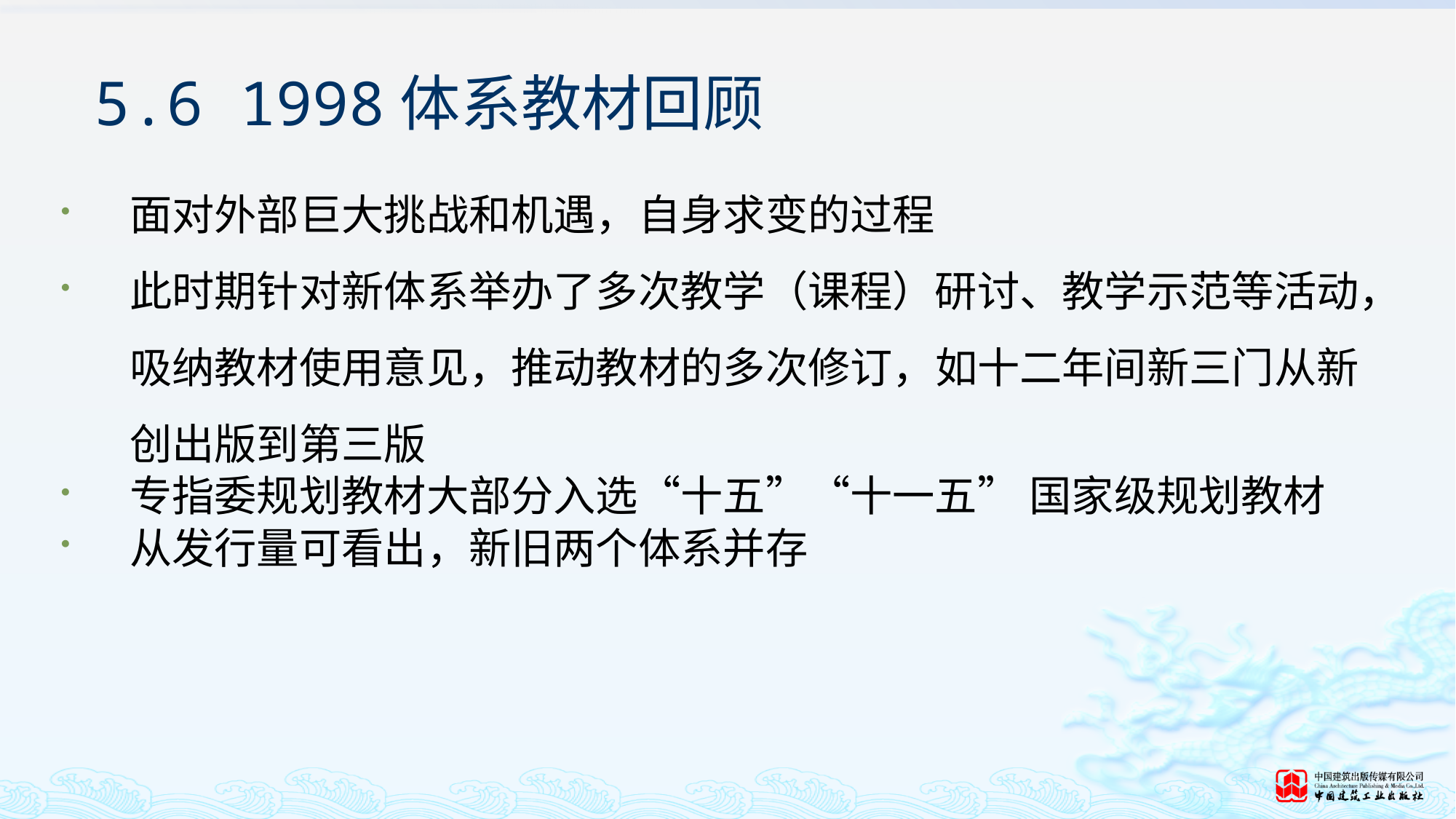

# 5.6 1998体系教材回顾
面对外部巨大挑战和机遇，自身求变的过程
此时期针对新体系举办了多次教学（课程）研讨、教学示范等活动，吸纳教材使用意见，推动教材的多次修订，如十二年间新三门从新创出版到第三版
专指委规划教材大部分入选“十五”“十一五” 国家级规划教材
从发行量可看出，新旧两个体系并存